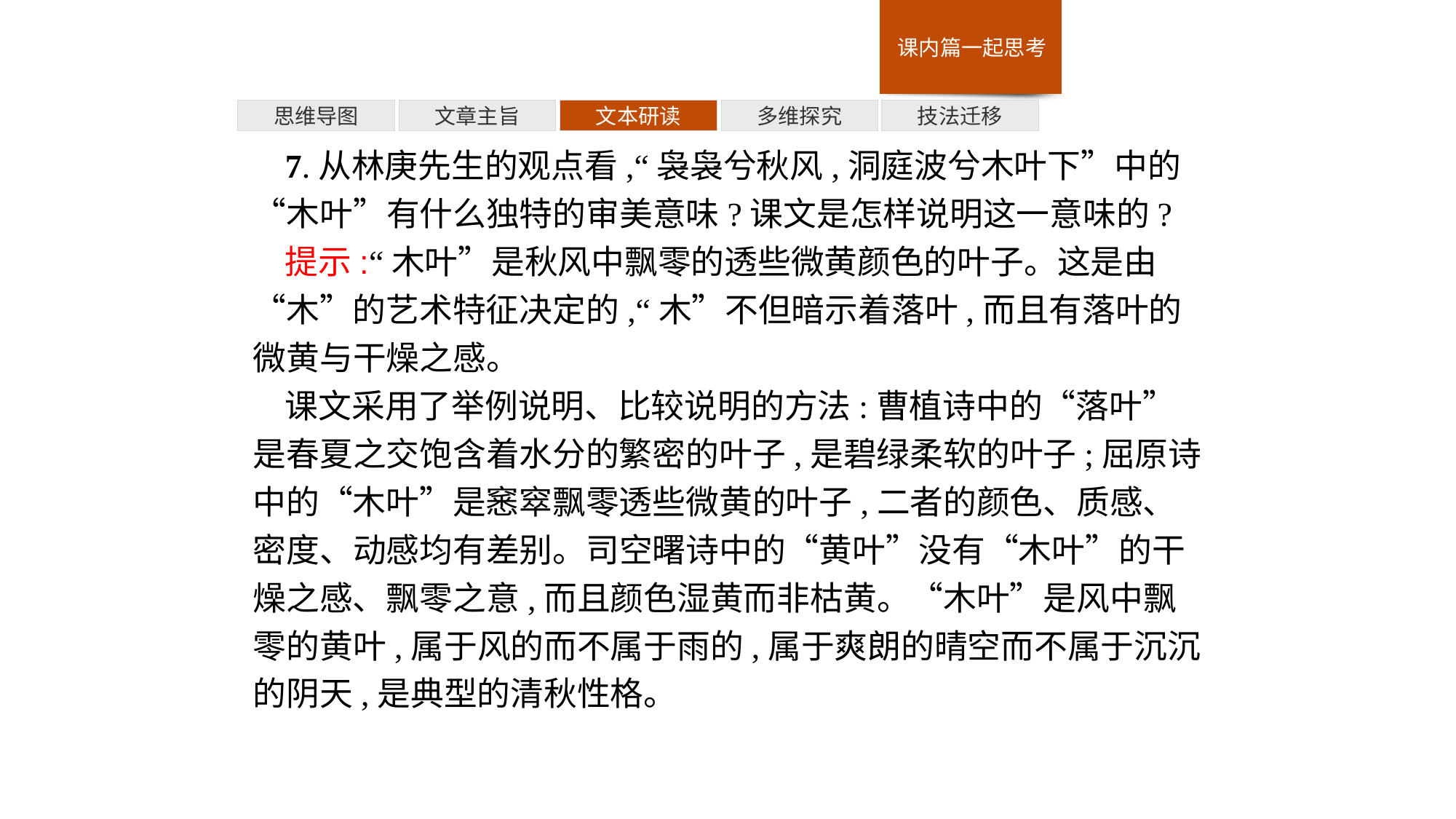

多维探究
思维导图
文章主旨
文本研读
技法迁移
7.从林庚先生的观点看,“袅袅兮秋风,洞庭波兮木叶下”中的“木叶”有什么独特的审美意味?课文是怎样说明这一意味的?
提示:“木叶”是秋风中飘零的透些微黄颜色的叶子。这是由“木”的艺术特征决定的,“木”不但暗示着落叶,而且有落叶的微黄与干燥之感。
课文采用了举例说明、比较说明的方法:曹植诗中的“落叶”是春夏之交饱含着水分的繁密的叶子,是碧绿柔软的叶子;屈原诗中的“木叶”是窸窣飘零透些微黄的叶子,二者的颜色、质感、密度、动感均有差别。司空曙诗中的“黄叶”没有“木叶”的干燥之感、飘零之意,而且颜色湿黄而非枯黄。“木叶”是风中飘零的黄叶,属于风的而不属于雨的,属于爽朗的晴空而不属于沉沉的阴天,是典型的清秋性格。